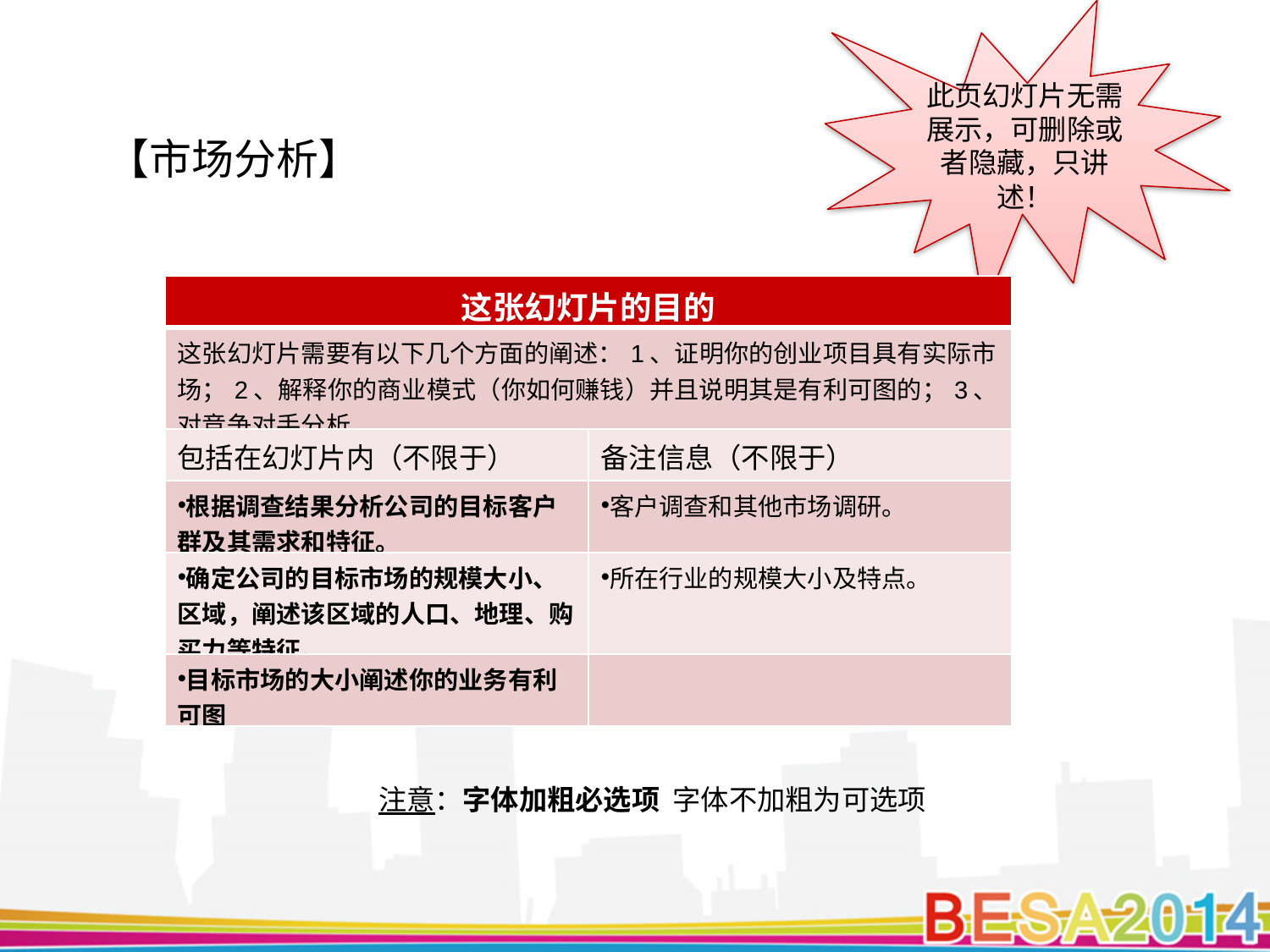

此页幻灯片无需展示，可删除或者隐藏，只讲述！
【市场分析】
| 这张幻灯片的目的 |  |
| --- | --- |
| 这张幻灯片需要有以下几个方面的阐述：1、证明你的创业项目具有实际市场；2、解释你的商业模式（你如何赚钱）并且说明其是有利可图的；3、对竞争对手分析。 |  |
| 包括在幻灯片内（不限于） | 备注信息（不限于） |
| 根据调查结果分析公司的目标客户群及其需求和特征。 | 客户调查和其他市场调研。 |
| 确定公司的目标市场的规模大小、区域，阐述该区域的人口、地理、购买力等特征。 | 所在行业的规模大小及特点。 |
| 目标市场的大小阐述你的业务有利可图 |  |
注意：字体加粗必选项  字体不加粗为可选项